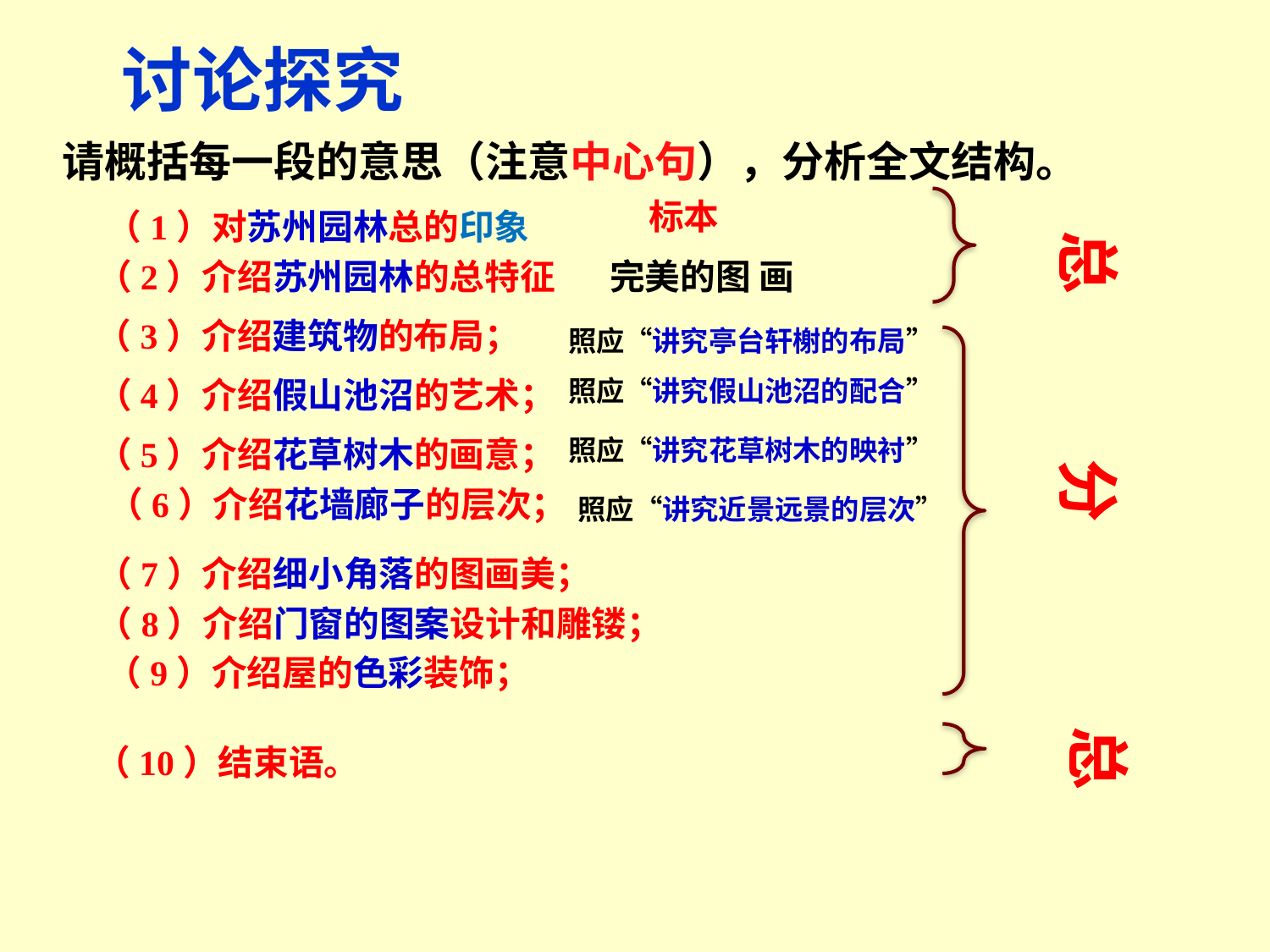

讨论探究
请概括每一段的意思（注意中心句），分析全文结构。
   标本

（1）对苏州园林总的印象
总
（2）介绍苏州园林的总特征
完美的图 画
（3）介绍建筑物的布局；
照应“讲究亭台轩榭的布局”

（4）介绍假山池沼的艺术；
照应“讲究假山池沼的配合”
（5）介绍花草树木的画意；
照应“讲究花草树木的映衬”
分
  （6）介绍花墙廊子的层次；
照应“讲究近景远景的层次”
（7）介绍细小角落的图画美；
（8）介绍门窗的图案设计和雕镂；
（9）介绍屋的色彩装饰；
总

（10）结束语。